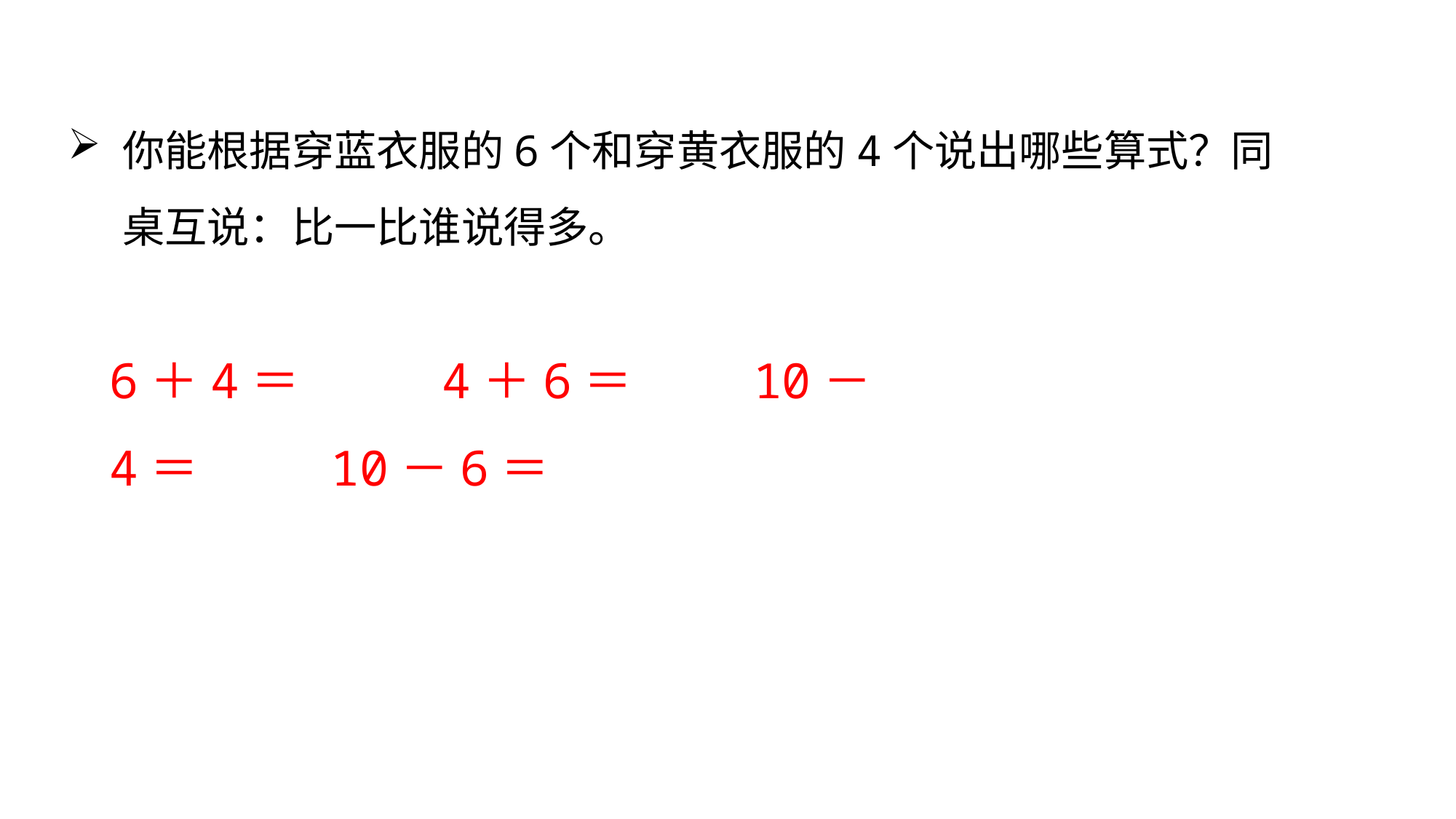

你能根据穿蓝衣服的6个和穿黄衣服的4个说出哪些算式？同桌互说：比一比谁说得多。
6＋4＝            4＋6＝          10－4＝           10－6＝